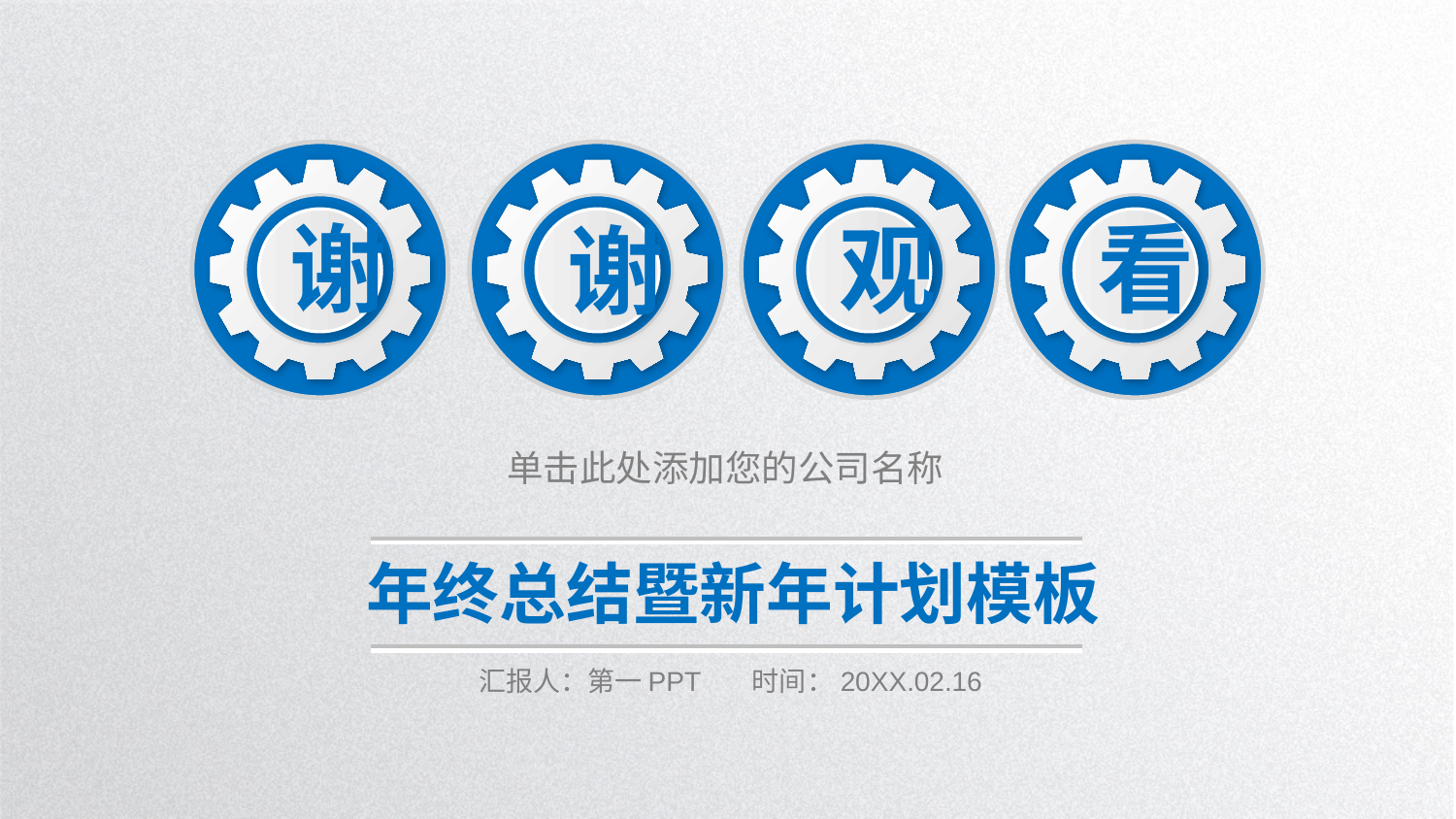

谢
看
观
谢

单击此处添加您的公司名称
年终总结暨新年计划模板
汇报人：第一PPT      时间：20XX.02.16